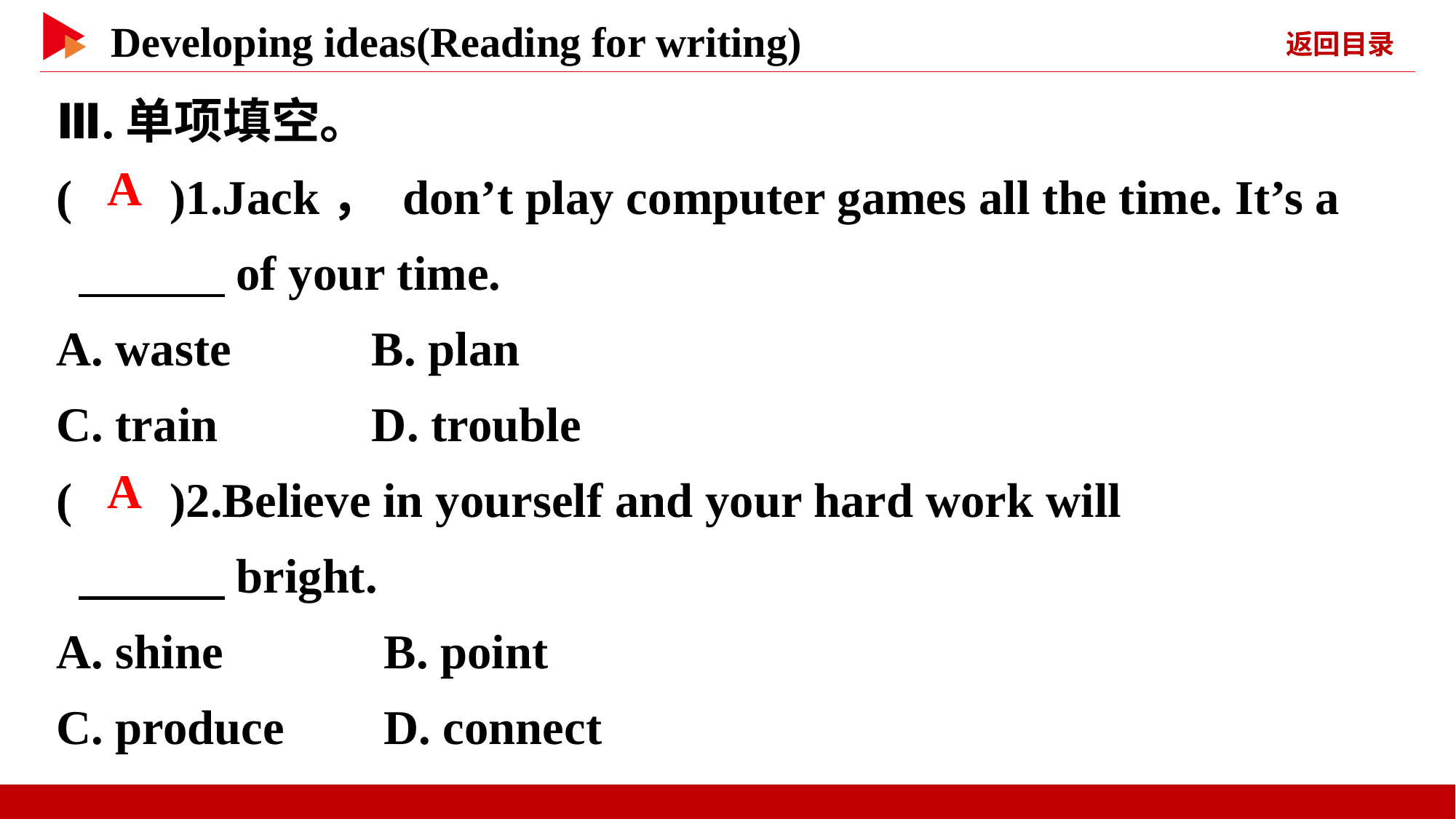

Ⅲ.单项填空。
(        )1.Jack， don’t play computer games all the time. It’s a
 　　　of your time.
A. waste	        B. plan
C. train	        D. trouble
(        )2.Believe in yourself and your hard work will
 　　　bright.
A. shine	         B. point
C. produce	D. connect
   A
   A